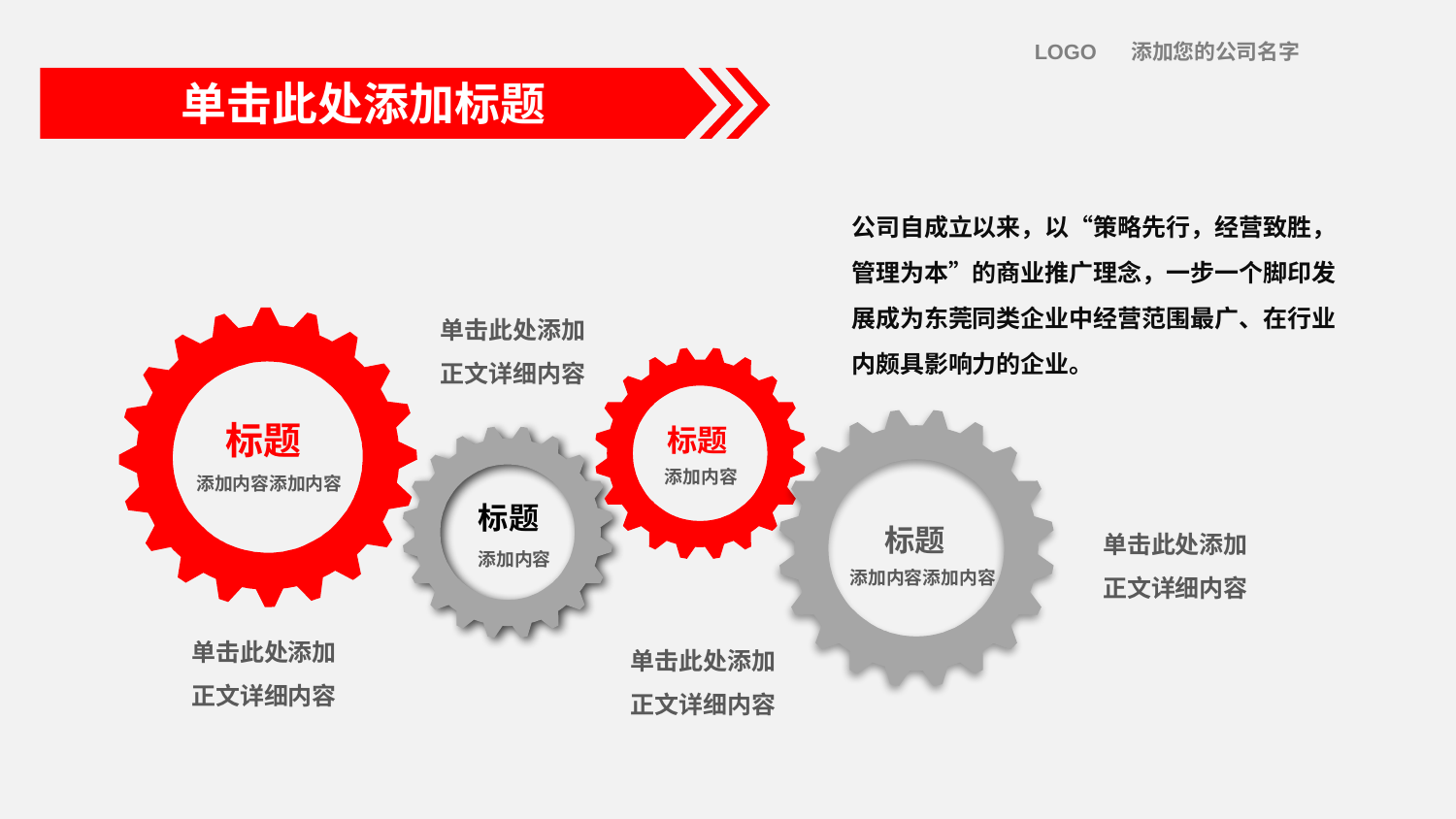

LOGO     添加您的公司名字

单击此处添加标题
公司自成立以来，以“策略先行，经营致胜，管理为本”的商业推广理念，一步一个脚印发展成为东莞同类企业中经营范围最广、在行业内颇具影响力的企业。
单击此处添加
正文详细内容

标题
添加内容添加内容

标题
添加内容

标题
添加内容
单击此处添加
正文详细内容
标题
添加内容添加内容
单击此处添加
正文详细内容
单击此处添加
正文详细内容